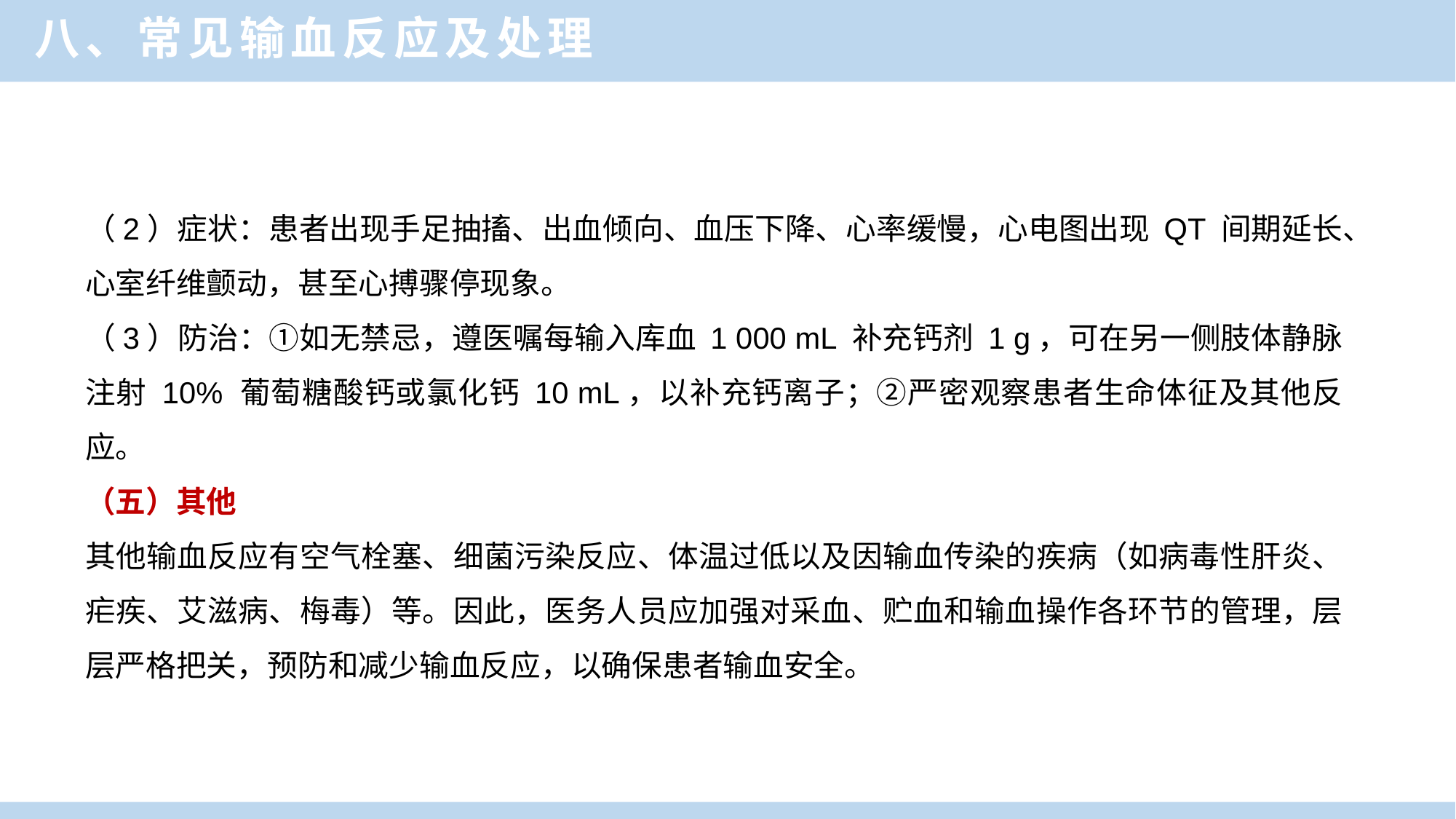

八、常见输血反应及处理
（2）症状：患者出现手足抽搐、出血倾向、血压下降、心率缓慢，心电图出现 QT 间期延长、心室纤维颤动，甚至心搏骤停现象。
（3）防治：①如无禁忌，遵医嘱每输入库血 1 000 mL 补充钙剂 1 g，可在另一侧肢体静脉注射 10% 葡萄糖酸钙或氯化钙 10 mL，以补充钙离子；②严密观察患者生命体征及其他反应。
（五）其他
其他输血反应有空气栓塞、细菌污染反应、体温过低以及因输血传染的疾病（如病毒性肝炎、疟疾、艾滋病、梅毒）等。因此，医务人员应加强对采血、贮血和输血操作各环节的管理，层层严格把关，预防和减少输血反应，以确保患者输血安全。